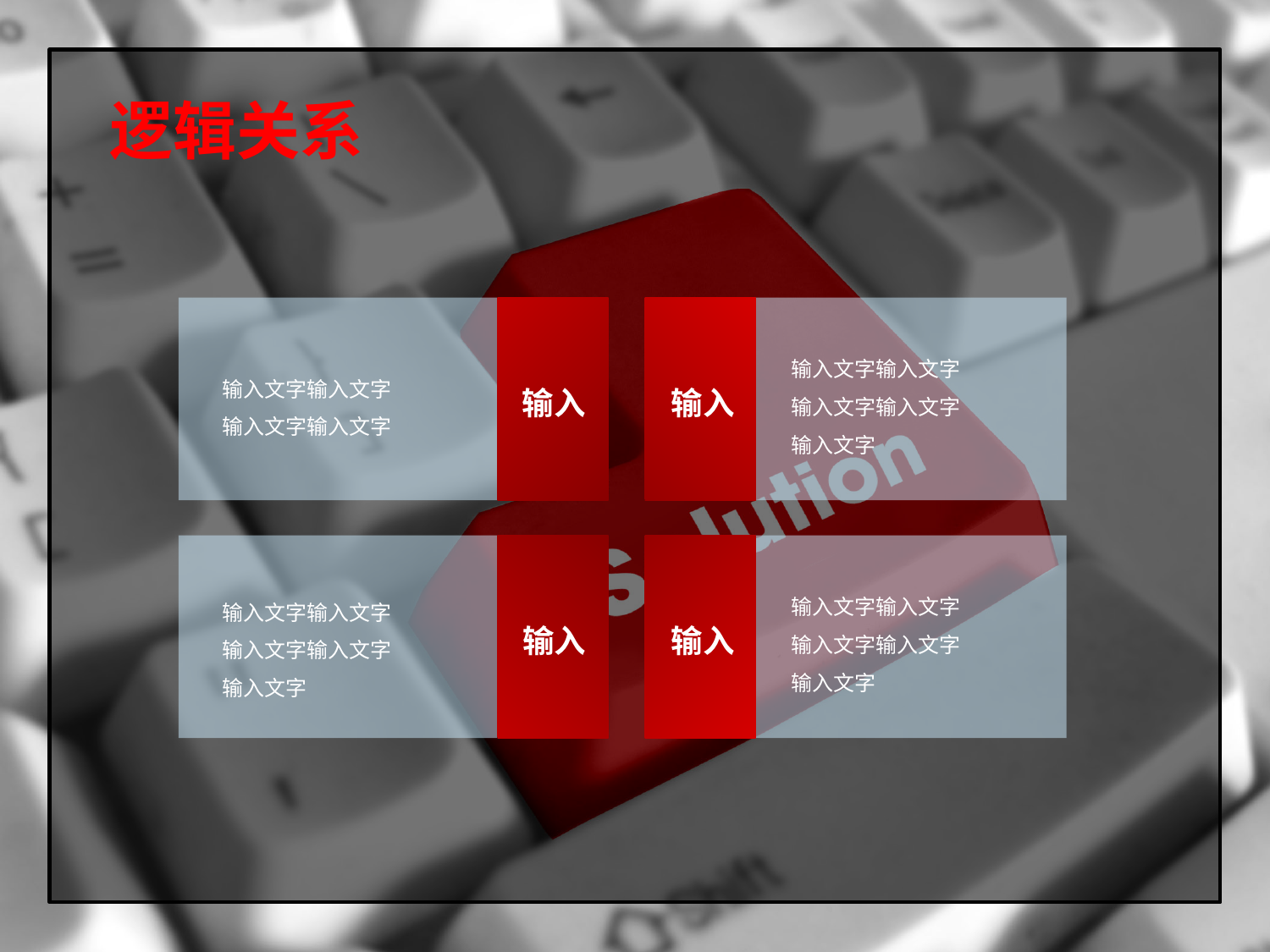

# 逻辑关系

输入

输入

输入文字输入文字
输入文字输入文字

输入文字输入文字
输入文字输入文字
输入文字

输入文字输入文字
输入文字输入文字
输入文字

输入文字输入文字
输入文字输入文字
输入文字

输入

输入